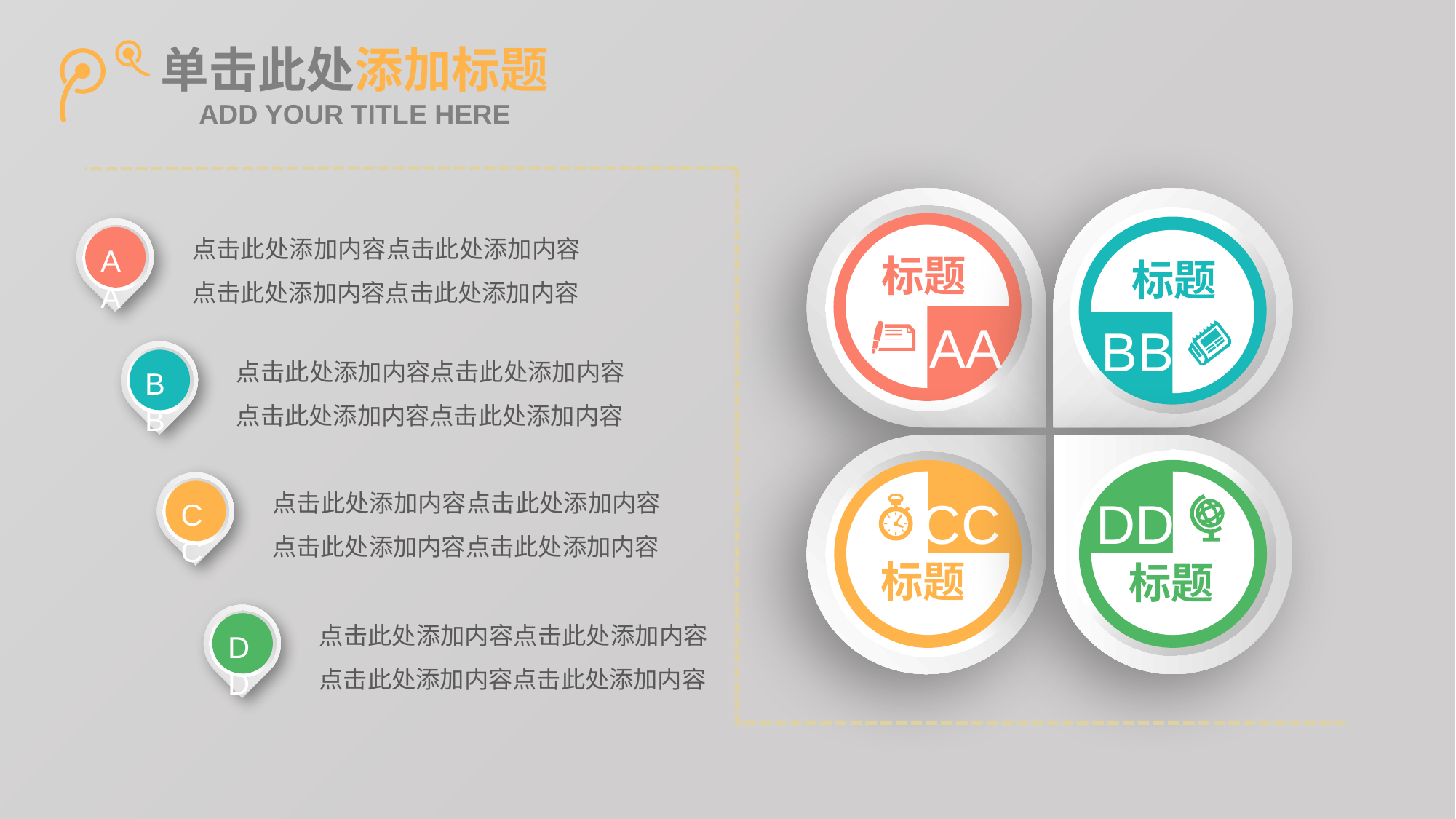

单击此处添加标题
ADD YOUR TITLE HERE

BB

AA
点击此处添加内容点击此处添加内容点击此处添加内容点击此处添加内容

AA
标题
标题

点击此处添加内容点击此处添加内容点击此处添加内容点击此处添加内容

BB

DD

CC
点击此处添加内容点击此处添加内容点击此处添加内容点击此处添加内容

CC

标题
标题
点击此处添加内容点击此处添加内容点击此处添加内容点击此处添加内容

DD